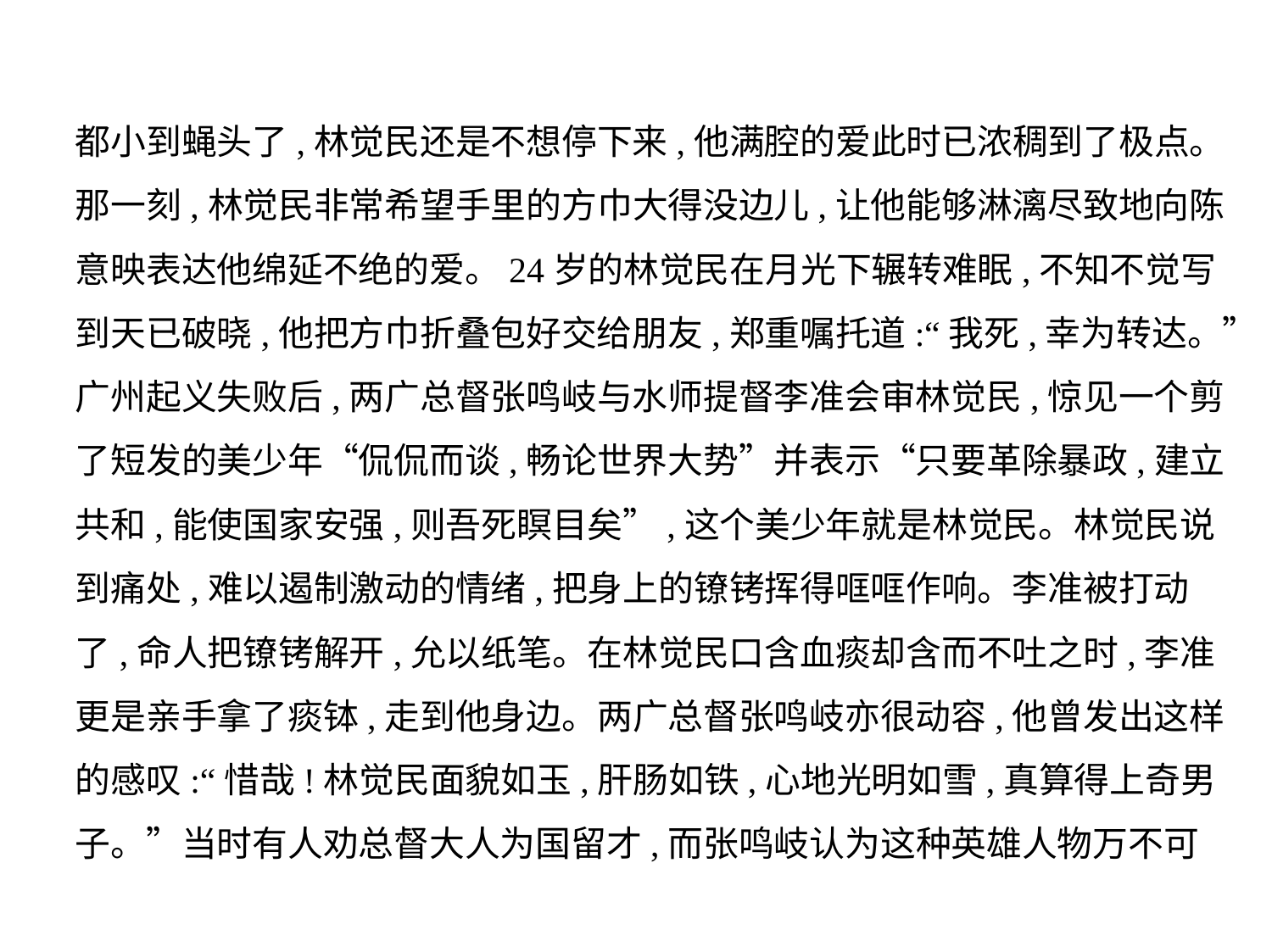

都小到蝇头了,林觉民还是不想停下来,他满腔的爱此时已浓稠到了极点。
那一刻,林觉民非常希望手里的方巾大得没边儿,让他能够淋漓尽致地向陈
意映表达他绵延不绝的爱。24岁的林觉民在月光下辗转难眠,不知不觉写
到天已破晓,他把方巾折叠包好交给朋友,郑重嘱托道:“我死,幸为转达。”
广州起义失败后,两广总督张鸣岐与水师提督李准会审林觉民,惊见一个剪
了短发的美少年“侃侃而谈,畅论世界大势”并表示“只要革除暴政,建立
共和,能使国家安强,则吾死瞑目矣”,这个美少年就是林觉民。林觉民说
到痛处,难以遏制激动的情绪,把身上的镣铐挥得哐哐作响。李准被打动
了,命人把镣铐解开,允以纸笔。在林觉民口含血痰却含而不吐之时,李准
更是亲手拿了痰钵,走到他身边。两广总督张鸣岐亦很动容,他曾发出这样
的感叹:“惜哉!林觉民面貌如玉,肝肠如铁,心地光明如雪,真算得上奇男
子。”当时有人劝总督大人为国留才,而张鸣岐认为这种英雄人物万不可